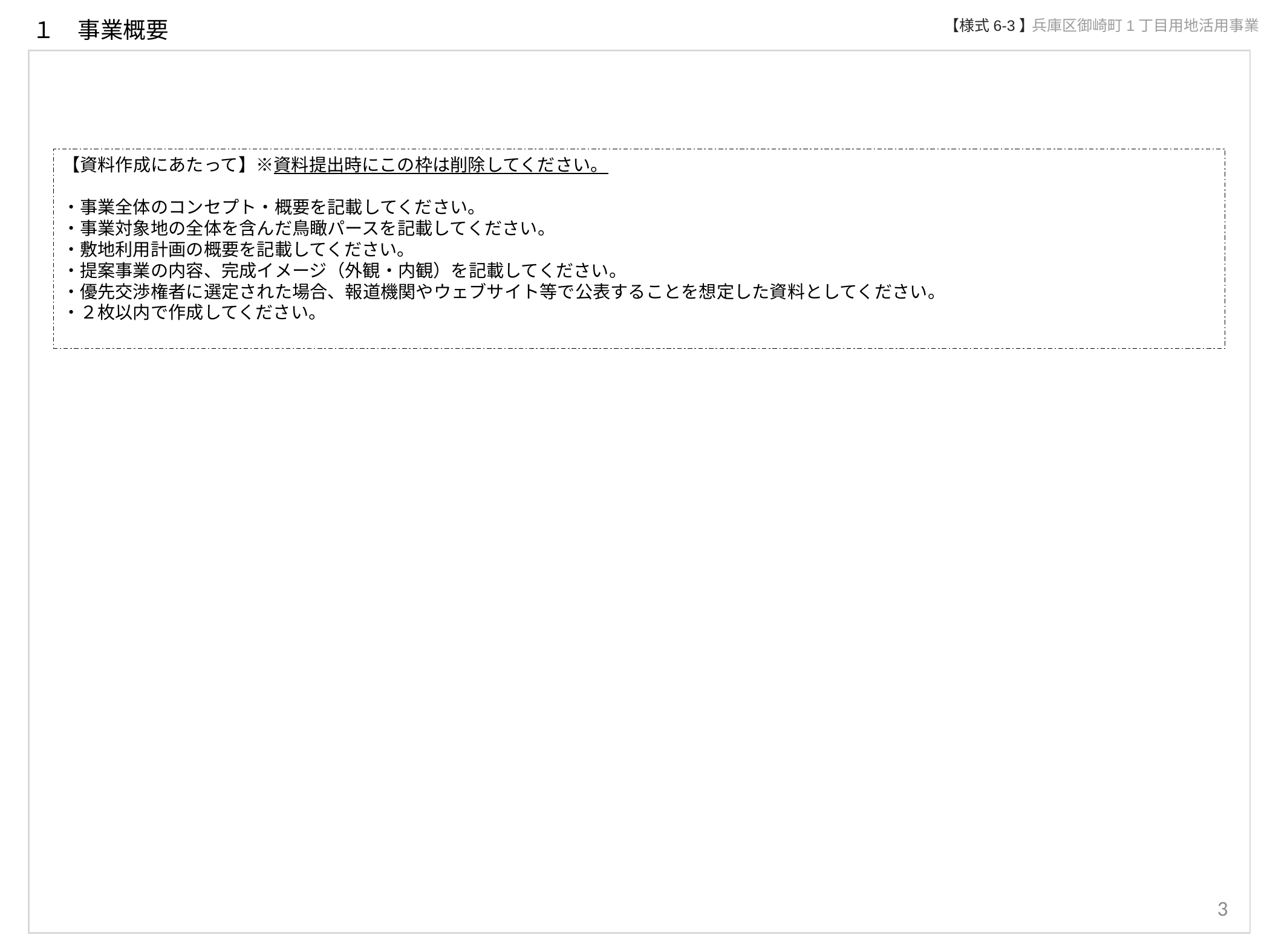

１　事業概要
【様式6-3】
兵庫区御崎町1丁目用地活用事業

【資料作成にあたって】※資料提出時にこの枠は削除してください。

・事業全体のコンセプト・概要を記載してください。
・事業対象地の全体を含んだ鳥瞰パースを記載してください。
・敷地利用計画の概要を記載してください。
・提案事業の内容、完成イメージ（外観・内観）を記載してください。
・優先交渉権者に選定された場合、報道機関やウェブサイト等で公表することを想定した資料としてください。
・２枚以内で作成してください。

3